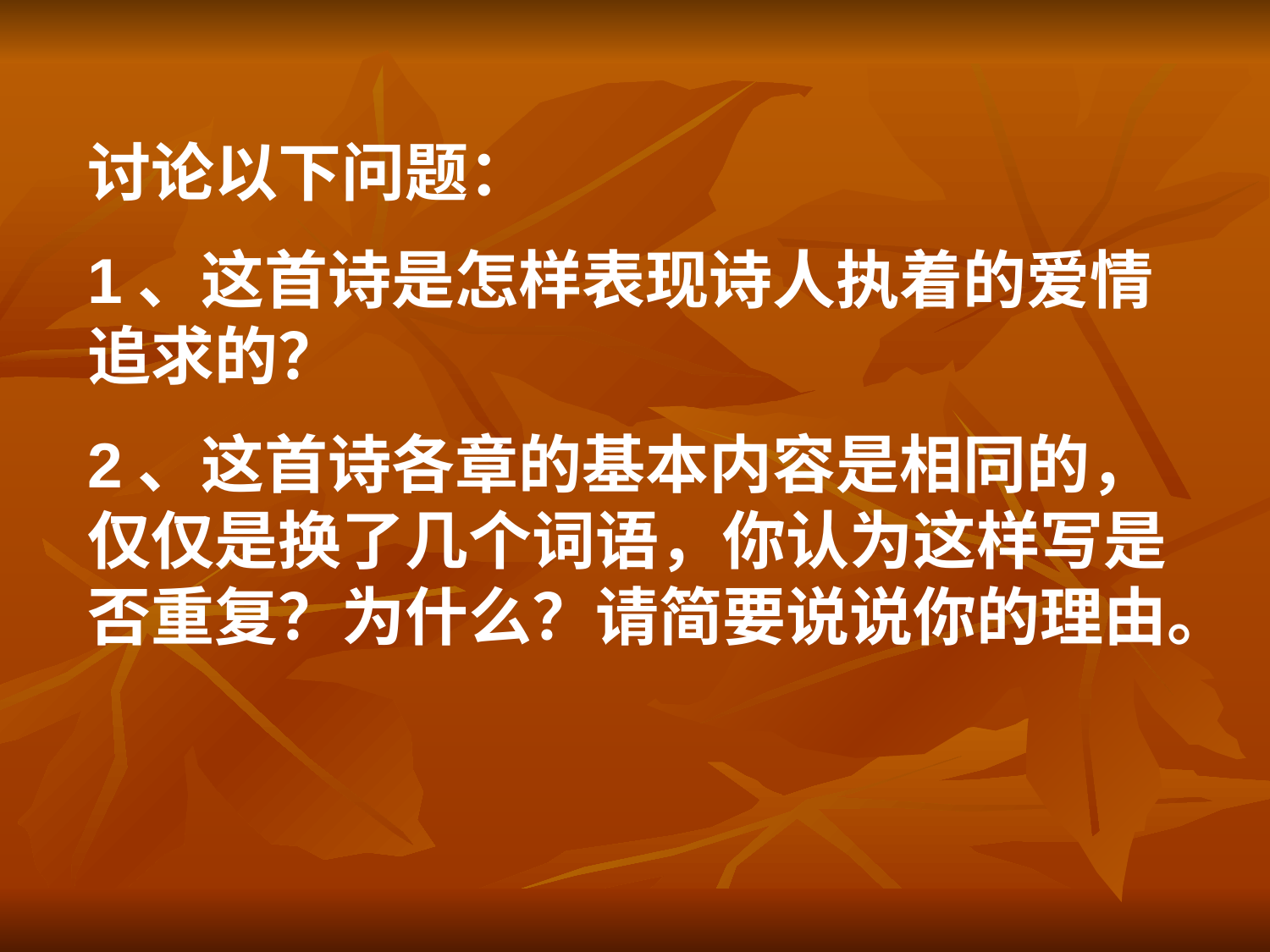

讨论以下问题：
1、这首诗是怎样表现诗人执着的爱情追求的？
2、这首诗各章的基本内容是相同的，仅仅是换了几个词语，你认为这样写是否重复？为什么？请简要说说你的理由。